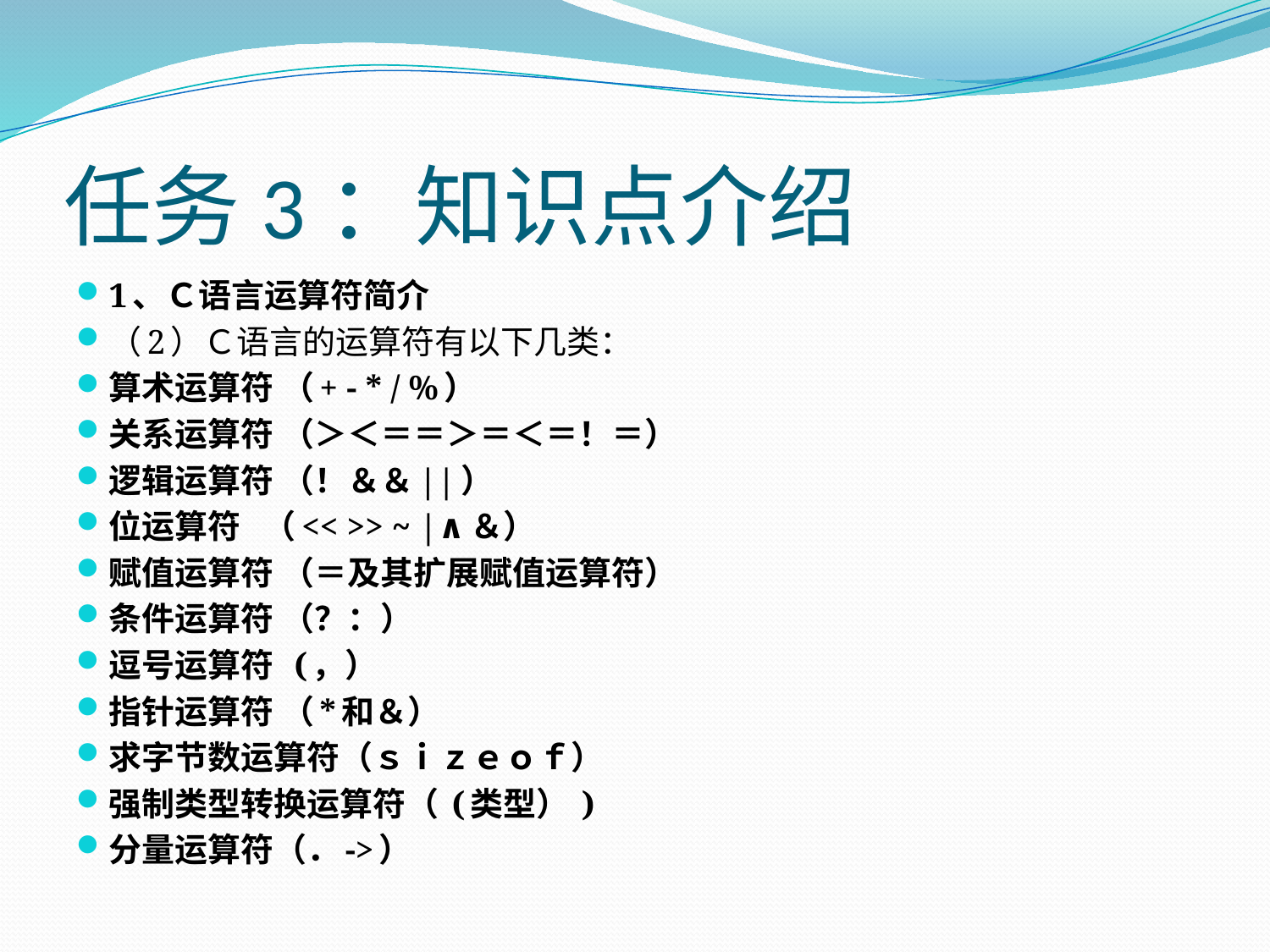

# 任务3：知识点介绍
1、Ｃ语言运算符简介
（2）Ｃ语言的运算符有以下几类：
算术运算符 （+ - * / %）
关系运算符 （＞＜＝＝＞＝＜＝！＝）
逻辑运算符 （！＆＆||）
位运算符   （<< >> ~ |∧＆）
赋值运算符 （＝及其扩展赋值运算符）
条件运算符 （？：）
逗号运算符  (，）
指针运算符 （*和＆）
求字节数运算符（ｓｉｚｅｏｆ）
强制类型转换运算符（ (类型） )
分量运算符（．->）